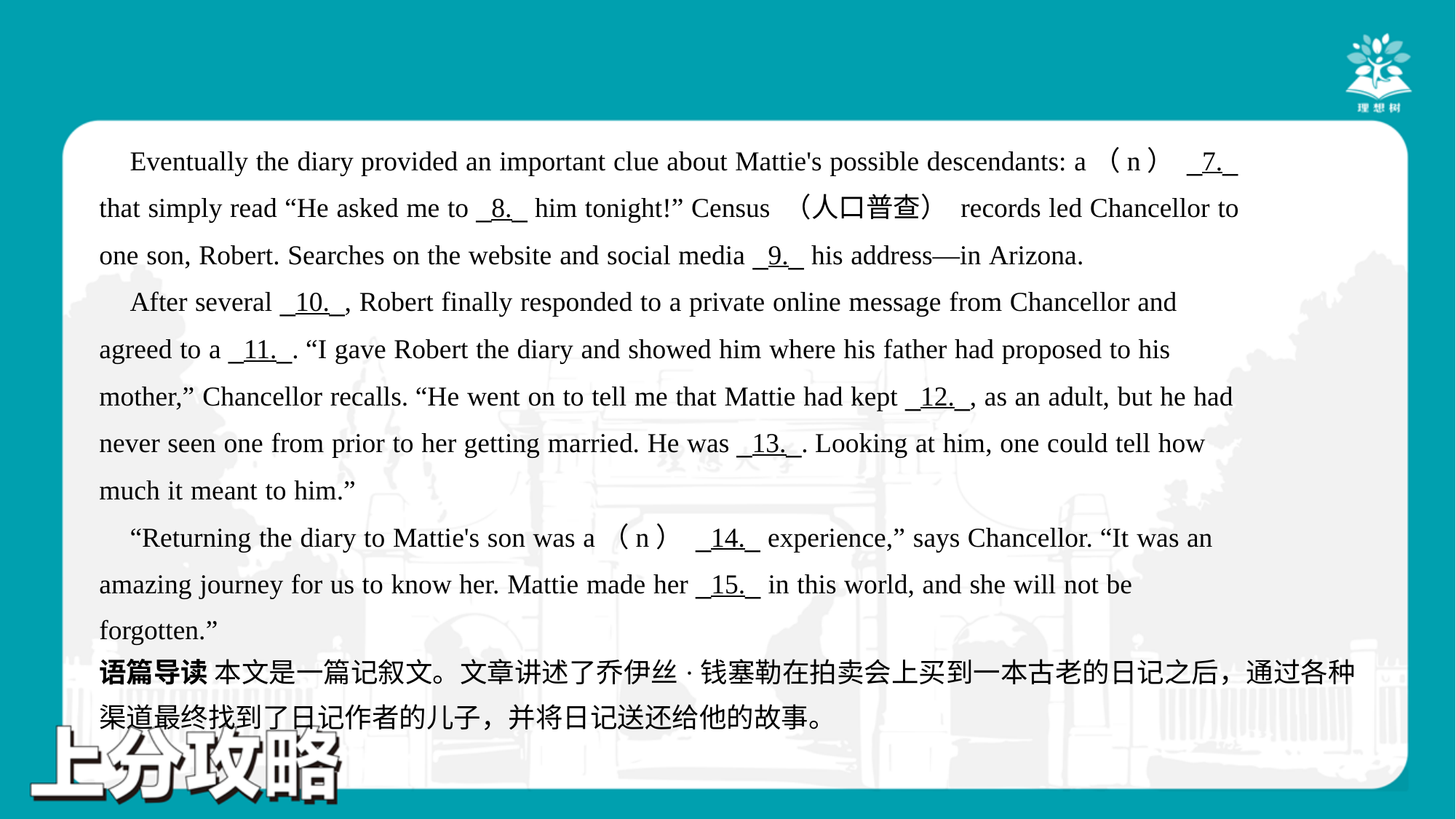

Eventually the diary provided an important clue about Mattie's possible descendants: a（n） _7._
that simply read “He asked me to _8._ him tonight!” Census （人口普查） records led Chancellor to
one son, Robert. Searches on the website and social media _9._ his address—in Arizona.
    After several _10._, Robert finally responded to a private online message from Chancellor and
agreed to a _11._. “I gave Robert the diary and showed him where his father had proposed to his
mother,” Chancellor recalls. “He went on to tell me that Mattie had kept _12._, as an adult, but he had
never seen one from prior to her getting married. He was _13._. Looking at him, one could tell how
much it meant to him.”
    “Returning the diary to Mattie's son was a（n） _14._ experience,” says Chancellor. “It was an
amazing journey for us to know her. Mattie made her _15._ in this world, and she will not be
forgotten.”#7
语篇导读 本文是一篇记叙文。文章讲述了乔伊丝·钱塞勒在拍卖会上买到一本古老的日记之后，通过各种
渠道最终找到了日记作者的儿子，并将日记送还给他的故事。